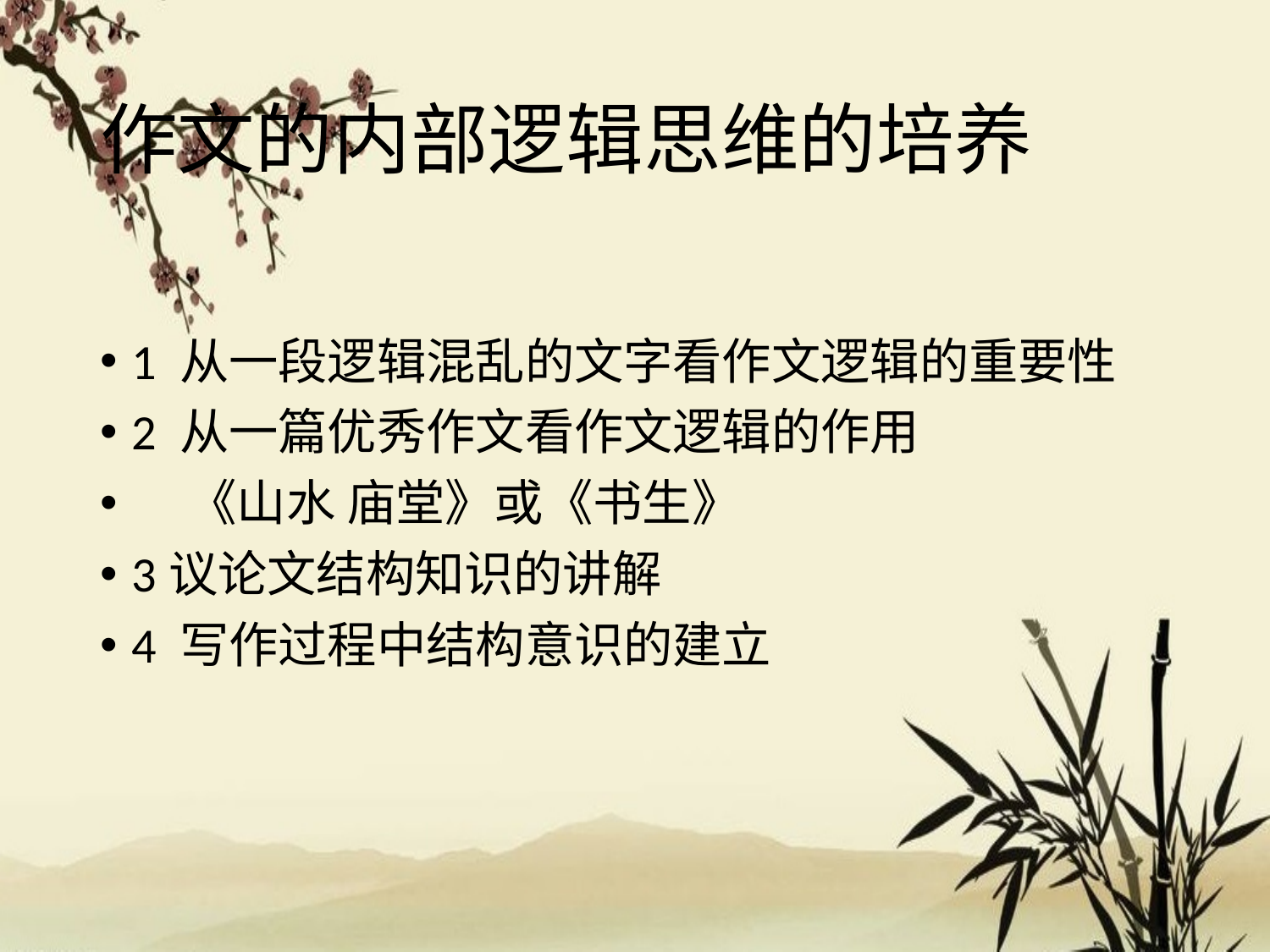

# 作文的内部逻辑思维的培养

1 从一段逻辑混乱的文字看作文逻辑的重要性
2 从一篇优秀作文看作文逻辑的作用
    《山水 庙堂》或《书生》
3议论文结构知识的讲解
4 写作过程中结构意识的建立